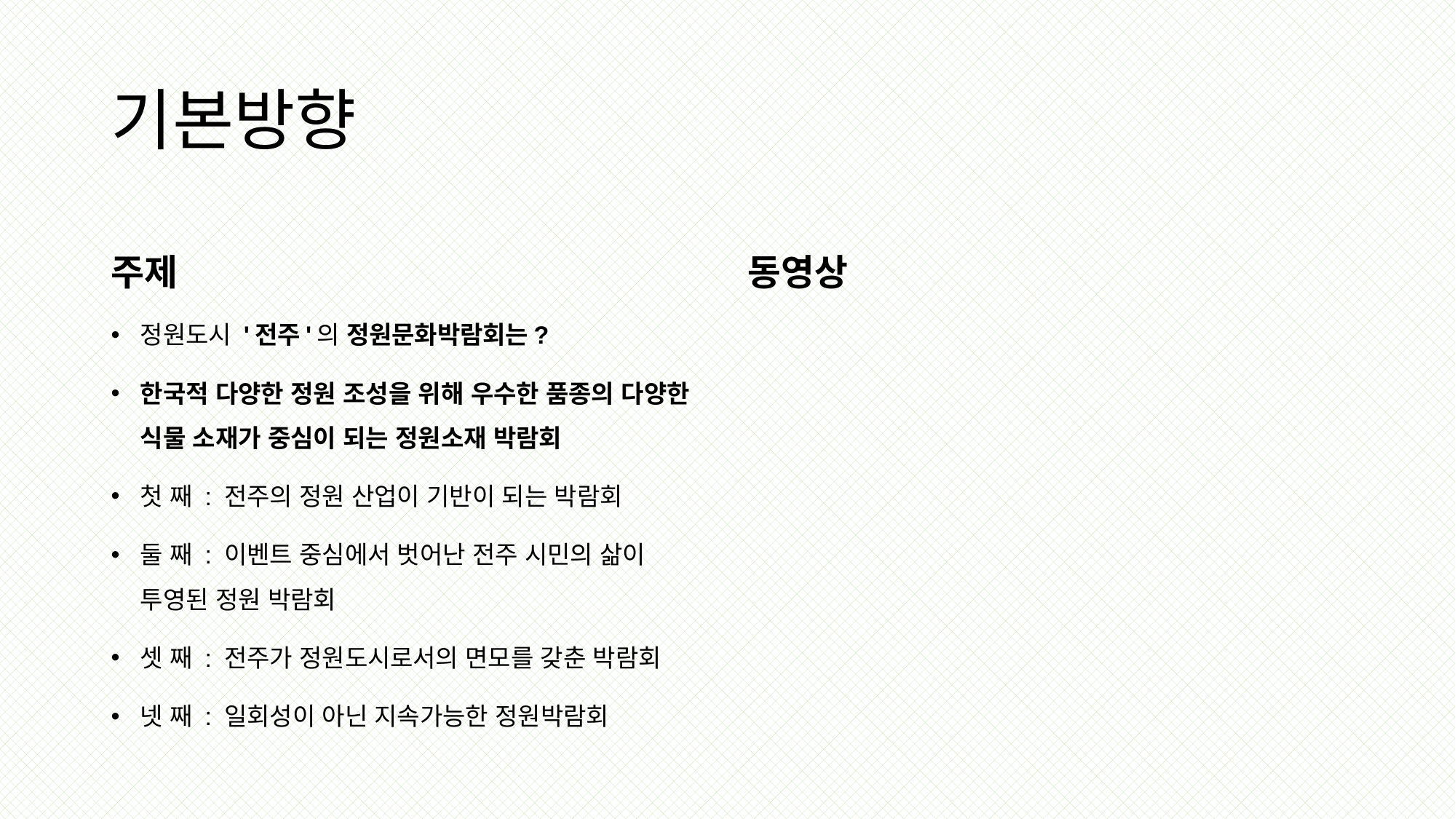

# 기본방향
주제
동영상
정원도시 '전주'의 정원문화박람회는?
한국적 다양한 정원 조성을 위해 우수한 품종의 다양한 식물 소재가 중심이 되는 정원소재 박람회
첫 째 : 전주의 정원 산업이 기반이 되는 박람회
둘 째 : 이벤트 중심에서 벗어난 전주 시민의 삶이 투영된 정원 박람회
셋 째 : 전주가 정원도시로서의 면모를 갖춘 박람회
넷 째 : 일회성이 아닌 지속가능한 정원박람회